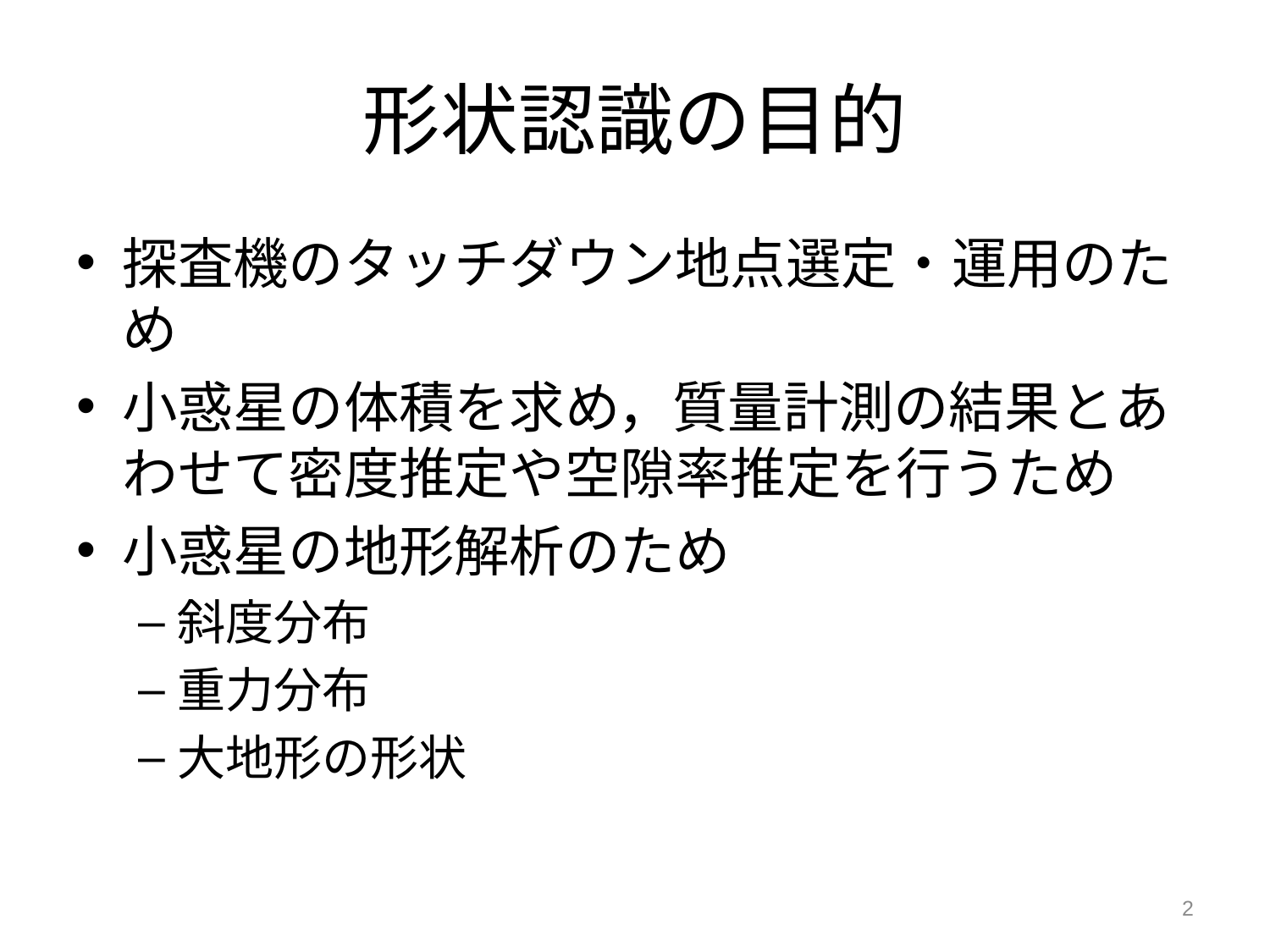

# 形状認識の目的
探査機のタッチダウン地点選定・運用のため
小惑星の体積を求め，質量計測の結果とあわせて密度推定や空隙率推定を行うため
小惑星の地形解析のため
斜度分布
重力分布
大地形の形状
2